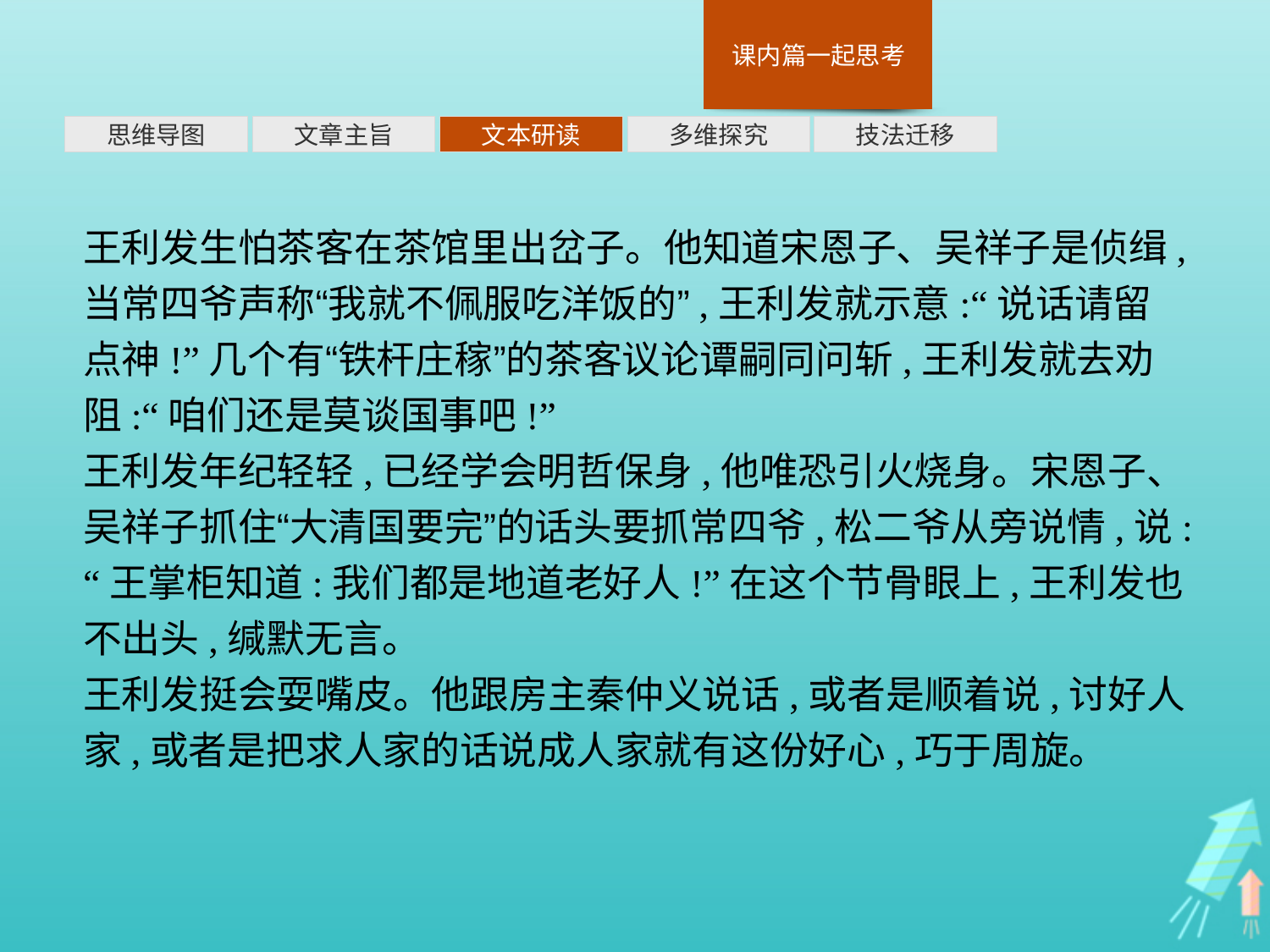

多维探究
思维导图
文章主旨
文本研读
技法迁移
王利发生怕茶客在茶馆里出岔子。他知道宋恩子、吴祥子是侦缉,当常四爷声称“我就不佩服吃洋饭的”,王利发就示意:“说话请留点神!”几个有“铁杆庄稼”的茶客议论谭嗣同问斩,王利发就去劝阻:“咱们还是莫谈国事吧!”
王利发年纪轻轻,已经学会明哲保身,他唯恐引火烧身。宋恩子、吴祥子抓住“大清国要完”的话头要抓常四爷,松二爷从旁说情,说:“王掌柜知道:我们都是地道老好人!”在这个节骨眼上,王利发也不出头,缄默无言。
王利发挺会耍嘴皮。他跟房主秦仲义说话,或者是顺着说,讨好人家,或者是把求人家的话说成人家就有这份好心,巧于周旋。